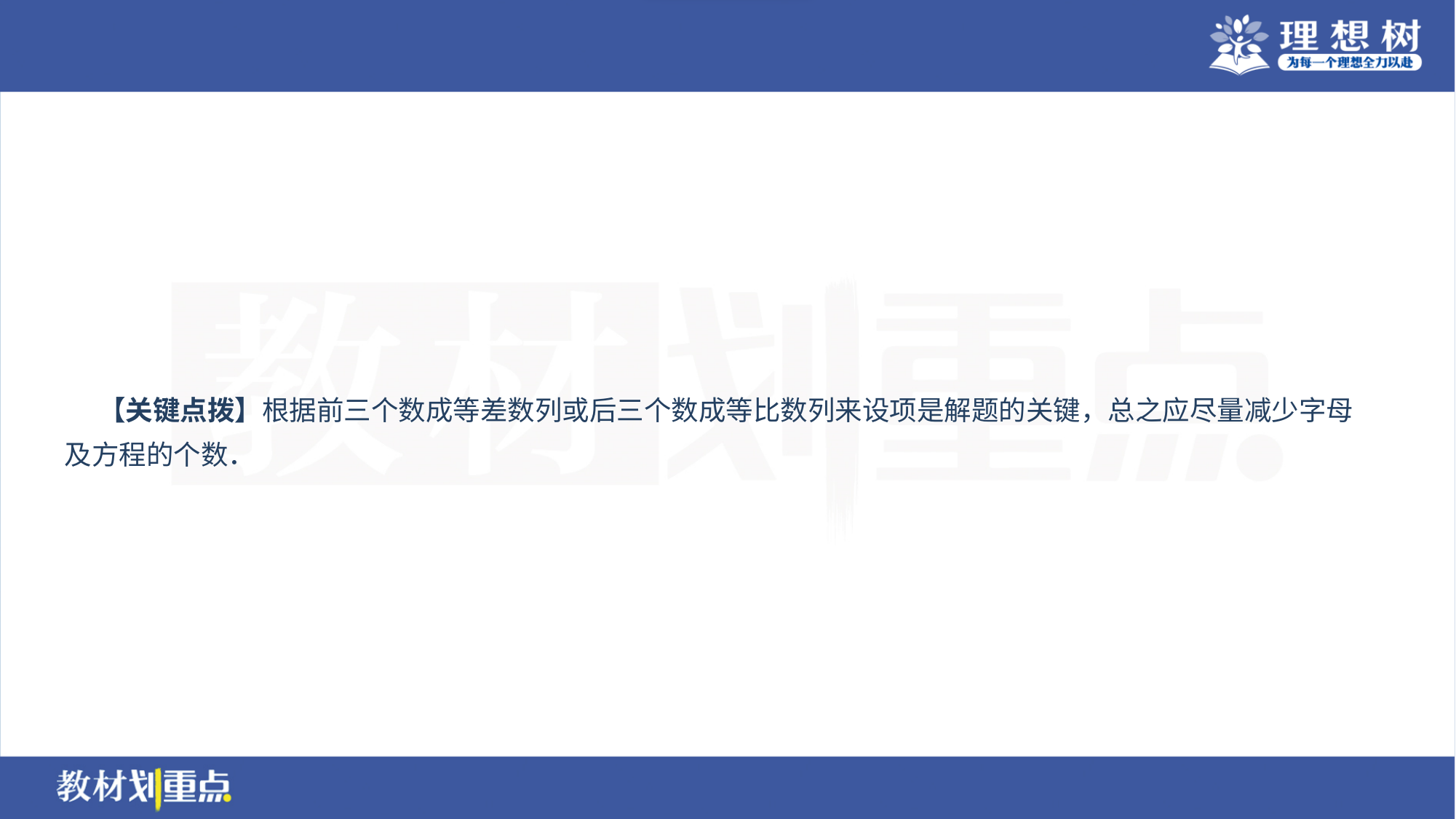

【关键点拨】根据前三个数成等差数列或后三个数成等比数列来设项是解题的关键，总之应尽量减少字母
及方程的个数．